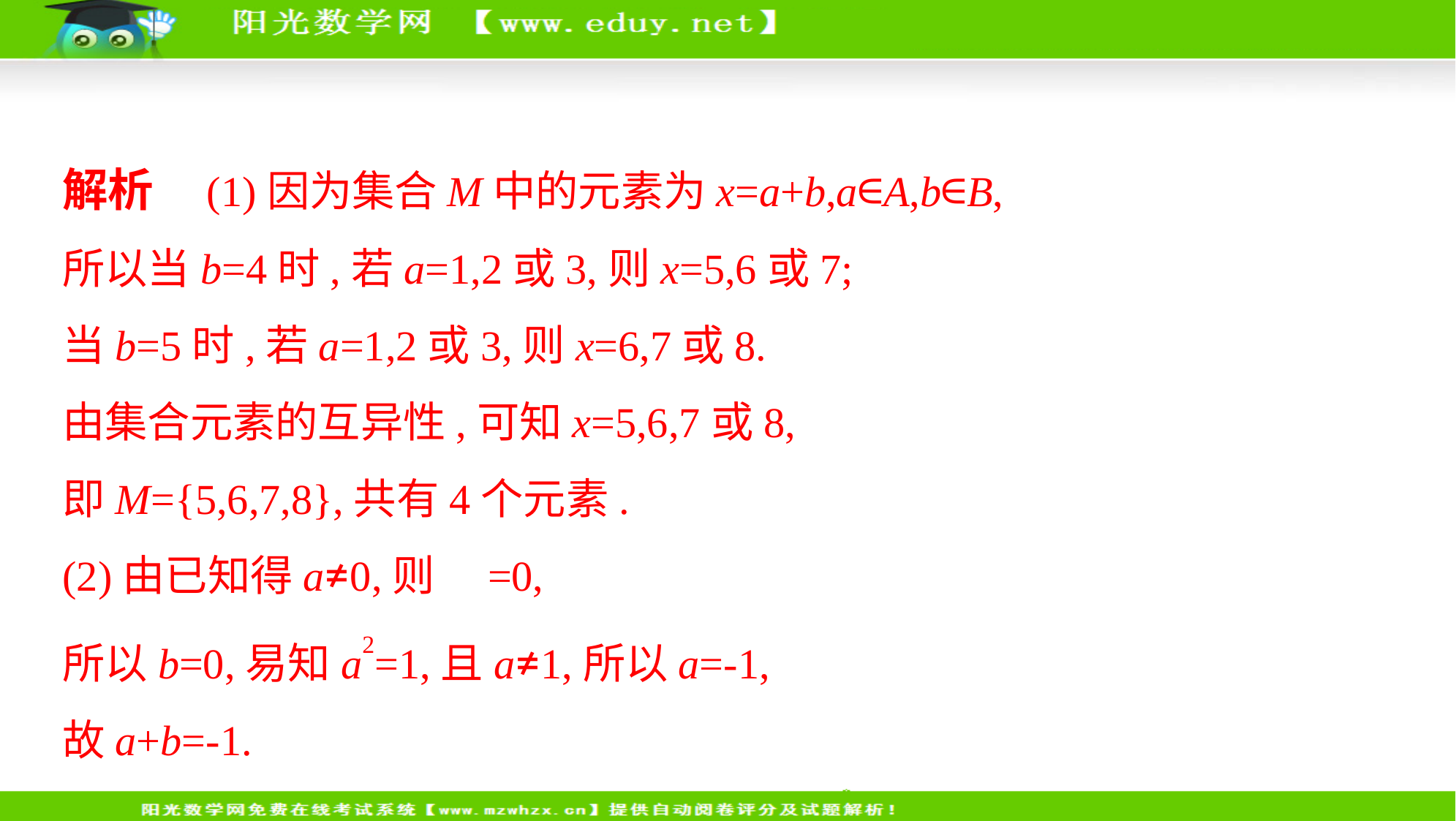

解析　(1)因为集合M中的元素为x=a+b,a∈A,b∈B,
所以当b=4时,若a=1,2或3,则x=5,6或7;
当b=5时,若a=1,2或3,则x=6,7或8.
由集合元素的互异性,可知x=5,6,7或8,
即M={5,6,7,8},共有4个元素.
(2)由已知得a≠0,则 =0,
所以b=0,易知a2=1,且a≠1,所以a=-1,
故a+b=-1.